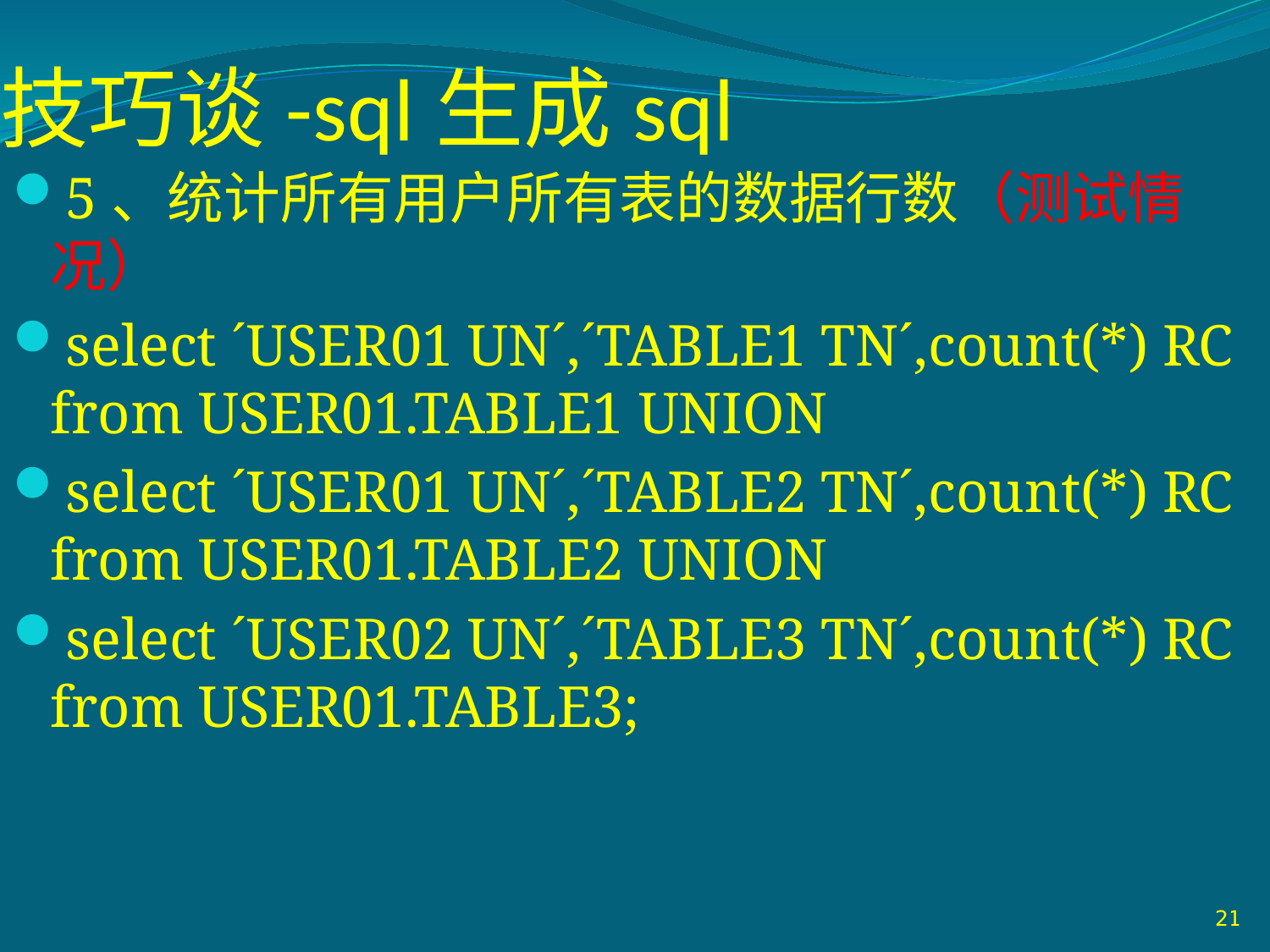

# 技巧谈-sql生成sql
5、统计所有用户所有表的数据行数（测试情况）
select ´USER01 UN´,´TABLE1 TN´,count(*) RC from USER01.TABLE1 UNION
select ´USER01 UN´,´TABLE2 TN´,count(*) RC from USER01.TABLE2 UNION
select ´USER02 UN´,´TABLE3 TN´,count(*) RC from USER01.TABLE3;

21